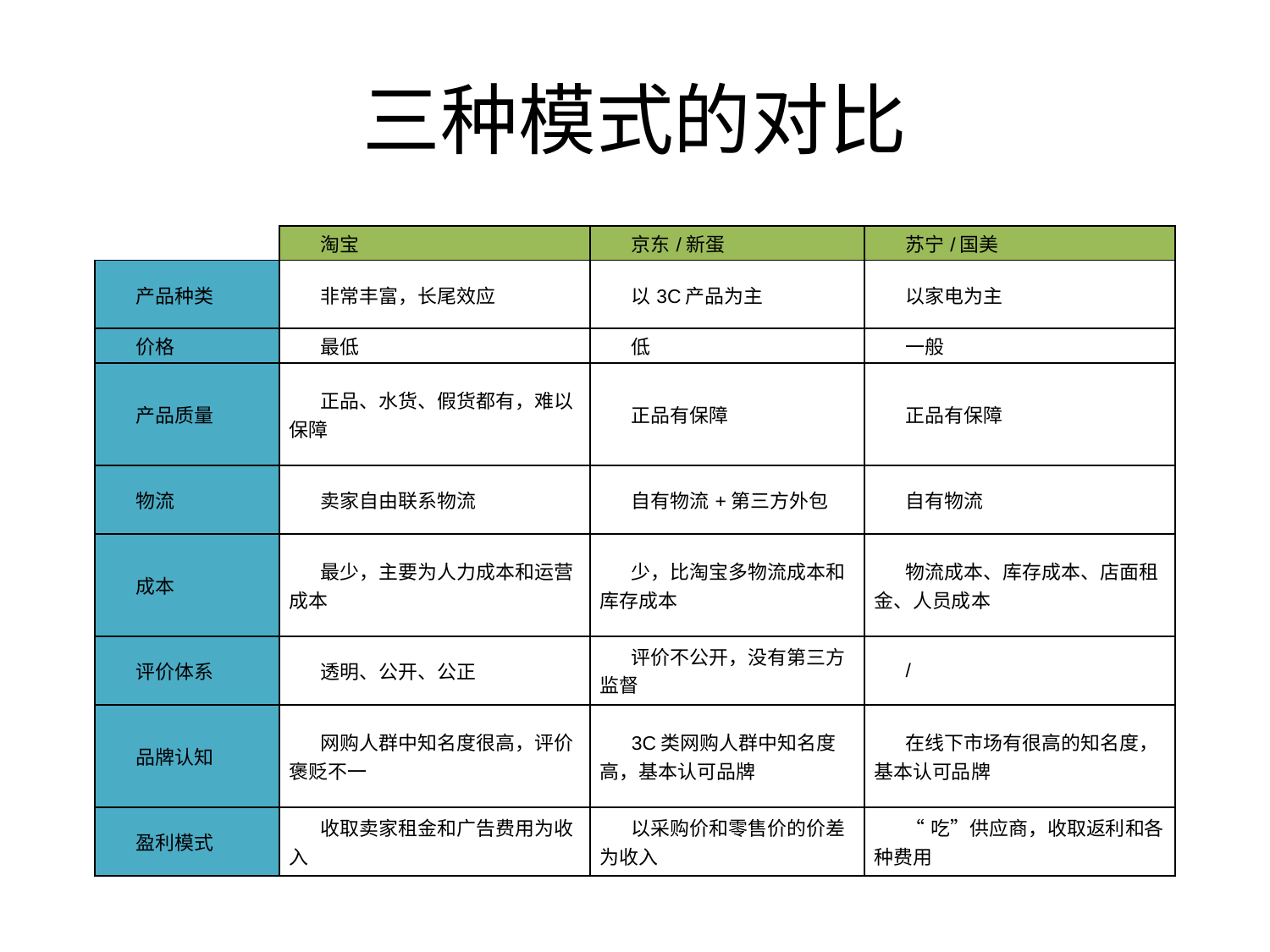

# 三种模式的对比
|  | 淘宝 | 京东/新蛋 | 苏宁/国美 |
| --- | --- | --- | --- |
| 产品种类 | 非常丰富，长尾效应 | 以3C产品为主 | 以家电为主 |
| 价格 | 最低 | 低 | 一般 |
| 产品质量 | 正品、水货、假货都有，难以保障 | 正品有保障 | 正品有保障 |
| 物流 | 卖家自由联系物流 | 自有物流+第三方外包 | 自有物流 |
| 成本 | 最少，主要为人力成本和运营成本 | 少，比淘宝多物流成本和库存成本 | 物流成本、库存成本、店面租金、人员成本 |
| 评价体系 | 透明、公开、公正 | 评价不公开，没有第三方监督 | / |
| 品牌认知 | 网购人群中知名度很高，评价褒贬不一 | 3C类网购人群中知名度高，基本认可品牌 | 在线下市场有很高的知名度，基本认可品牌 |
| 盈利模式 | 收取卖家租金和广告费用为收入 | 以采购价和零售价的价差为收入 | “吃”供应商，收取返利和各种费用 |